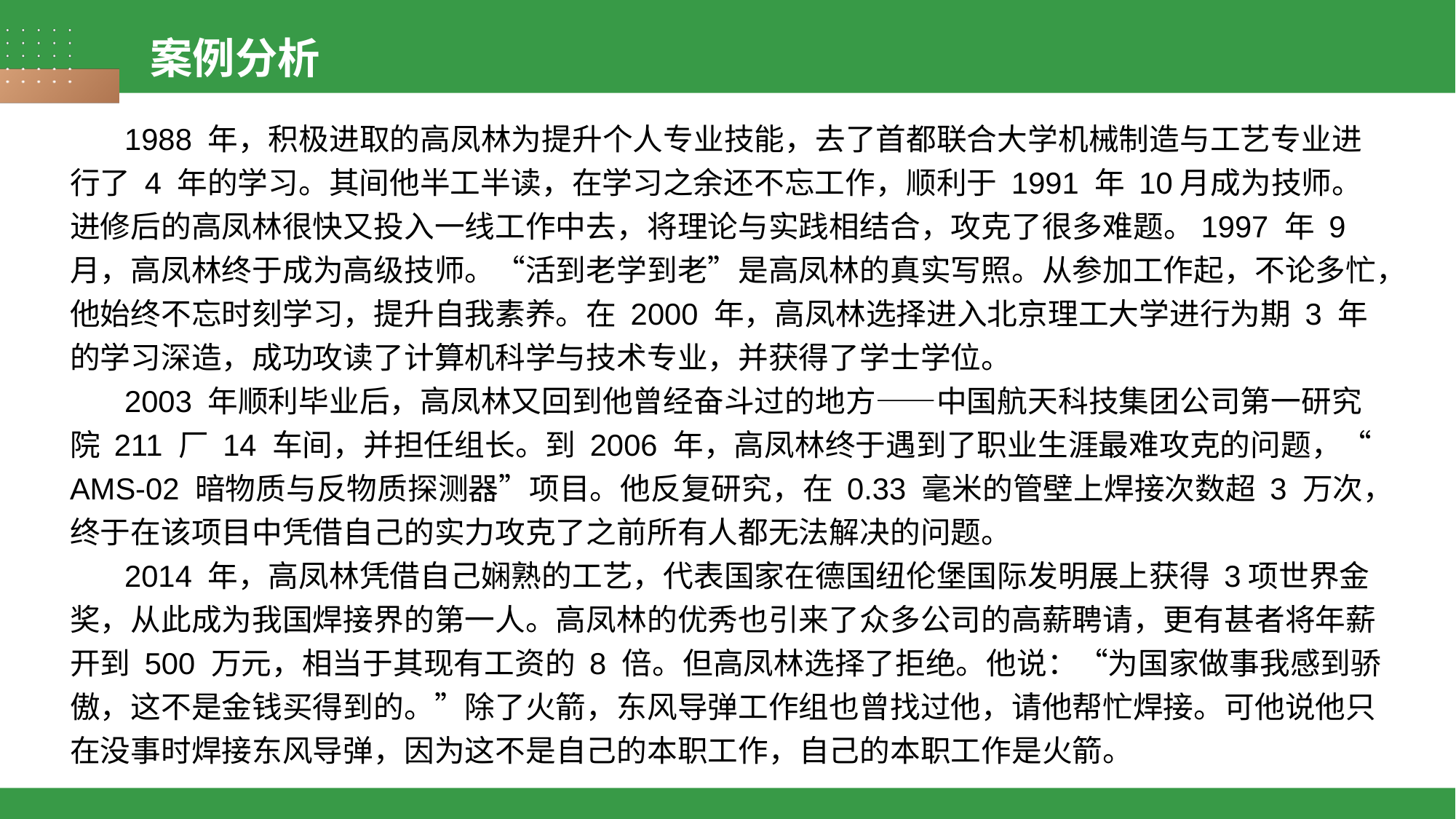

案例分析
1988 年，积极进取的高凤林为提升个人专业技能，去了首都联合大学机械制造与工艺专业进行了 4 年的学习。其间他半工半读，在学习之余还不忘工作，顺利于 1991 年 10月成为技师。进修后的高凤林很快又投入一线工作中去，将理论与实践相结合，攻克了很多难题。1997 年 9 月，高凤林终于成为高级技师。“活到老学到老”是高凤林的真实写照。从参加工作起，不论多忙，他始终不忘时刻学习，提升自我素养。在 2000 年，高凤林选择进入北京理工大学进行为期 3 年的学习深造，成功攻读了计算机科学与技术专业，并获得了学士学位。
2003 年顺利毕业后，高凤林又回到他曾经奋斗过的地方——中国航天科技集团公司第一研究院 211 厂 14 车间，并担任组长。到 2006 年，高凤林终于遇到了职业生涯最难攻克的问题，“ AMS-02 暗物质与反物质探测器”项目。他反复研究，在 0.33 毫米的管壁上焊接次数超 3 万次，终于在该项目中凭借自己的实力攻克了之前所有人都无法解决的问题。
2014 年，高凤林凭借自己娴熟的工艺，代表国家在德国纽伦堡国际发明展上获得 3项世界金奖，从此成为我国焊接界的第一人。高凤林的优秀也引来了众多公司的高薪聘请，更有甚者将年薪开到 500 万元，相当于其现有工资的 8 倍。但高凤林选择了拒绝。他说：“为国家做事我感到骄傲，这不是金钱买得到的。”除了火箭，东风导弹工作组也曾找过他，请他帮忙焊接。可他说他只在没事时焊接东风导弹，因为这不是自己的本职工作，自己的本职工作是火箭。